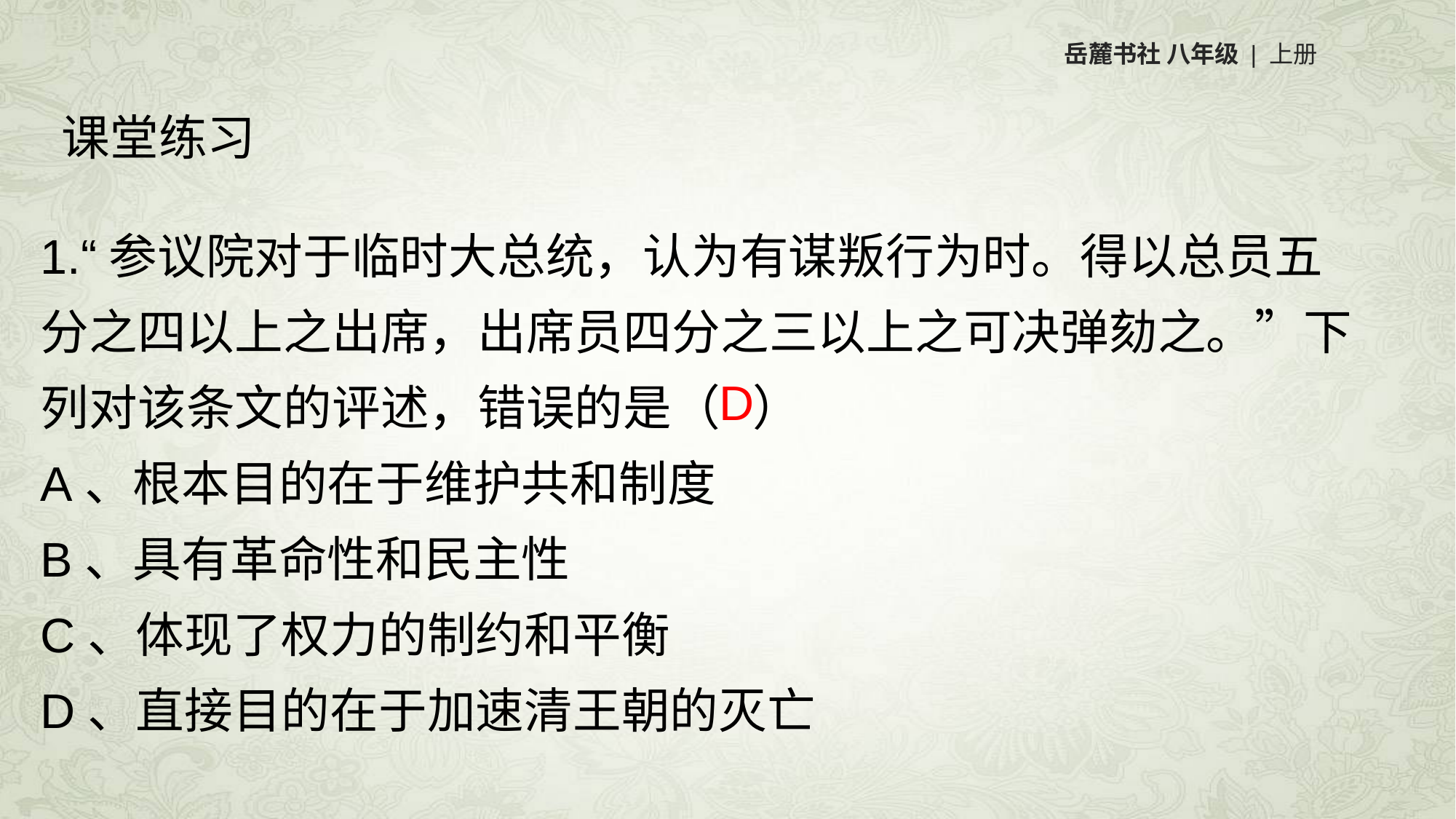

岳麓书社 八年级 | 上册
课堂练习
1.“参议院对于临时大总统，认为有谋叛行为时。得以总员五分之四以上之出席，出席员四分之三以上之可决弹劾之。”下列对该条文的评述，错误的是（   ）
A、根本目的在于维护共和制度
B、具有革命性和民主性
C、体现了权力的制约和平衡
D、直接目的在于加速清王朝的灭亡
D